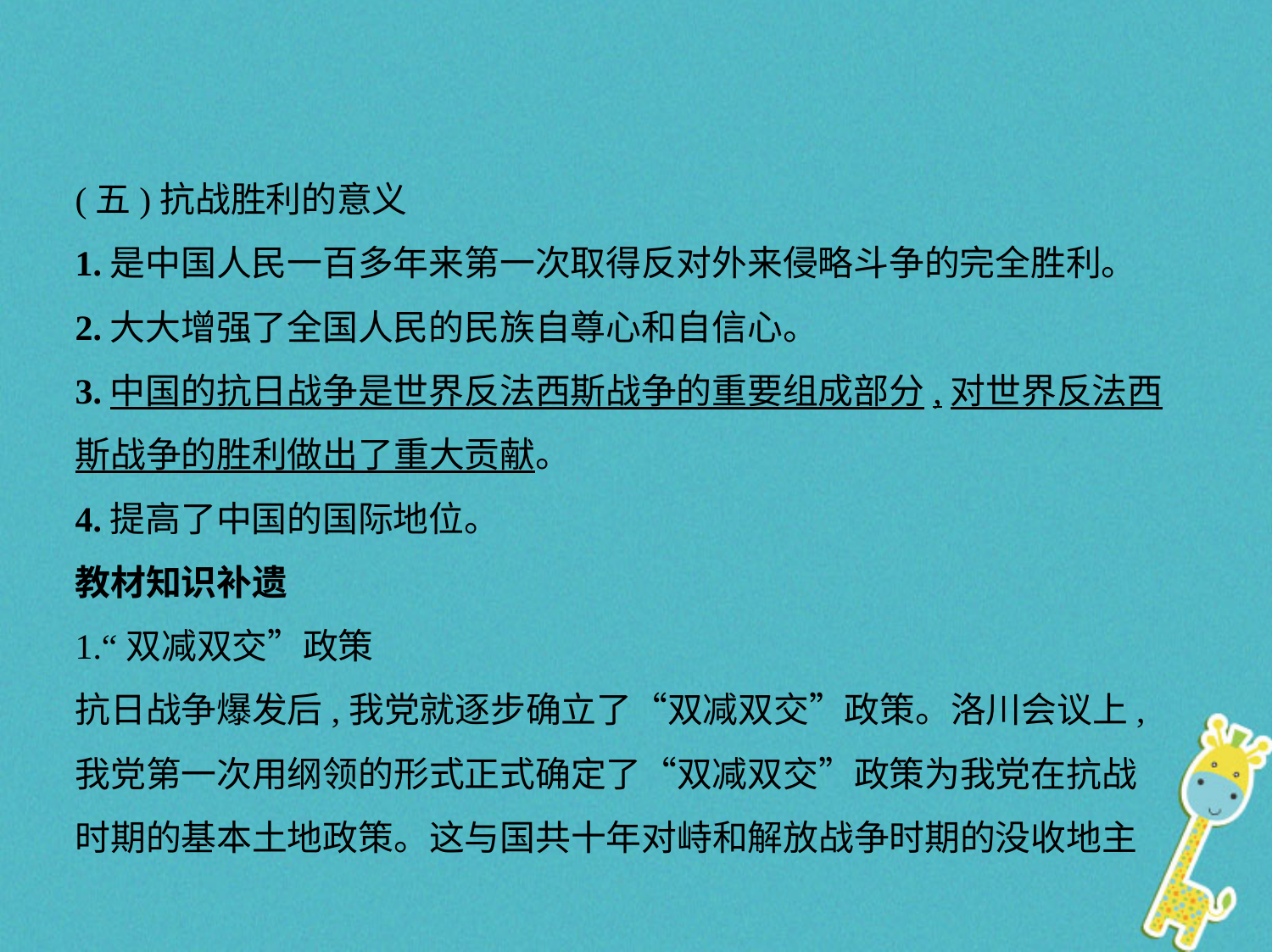

(五)抗战胜利的意义
1.是中国人民一百多年来第一次取得反对外来侵略斗争的完全胜利。
2.大大增强了全国人民的民族自尊心和自信心。
3.中国的抗日战争是世界反法西斯战争的重要组成部分,对世界反法西
斯战争的胜利做出了重大贡献。
4.提高了中国的国际地位。
教材知识补遗
1.“双减双交”政策
抗日战争爆发后,我党就逐步确立了“双减双交”政策。洛川会议上,
我党第一次用纲领的形式正式确定了“双减双交”政策为我党在抗战
时期的基本土地政策。这与国共十年对峙和解放战争时期的没收地主